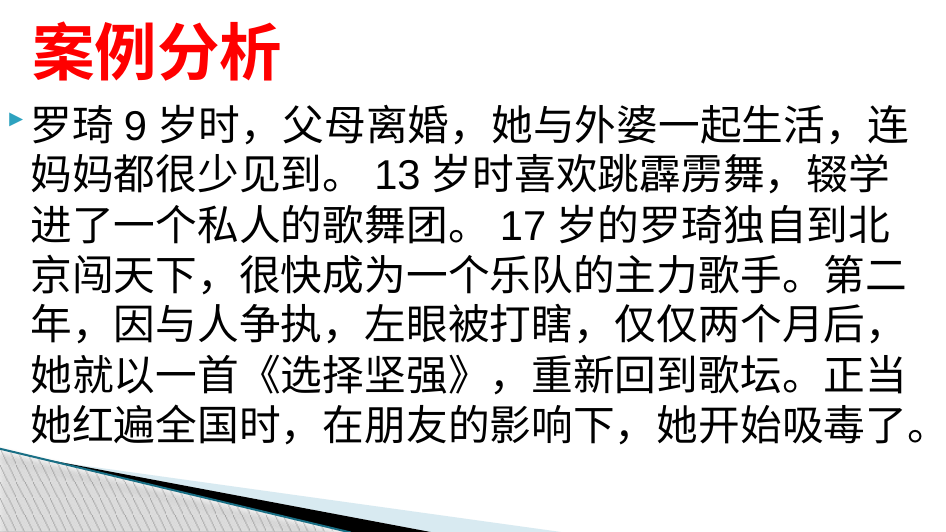

# 案例分析
罗琦9岁时，父母离婚，她与外婆一起生活，连妈妈都很少见到。13岁时喜欢跳霹雳舞，辍学进了一个私人的歌舞团。17岁的罗琦独自到北京闯天下，很快成为一个乐队的主力歌手。第二年，因与人争执，左眼被打瞎，仅仅两个月后，她就以一首《选择坚强》，重新回到歌坛。正当她红遍全国时，在朋友的影响下，她开始吸毒了。